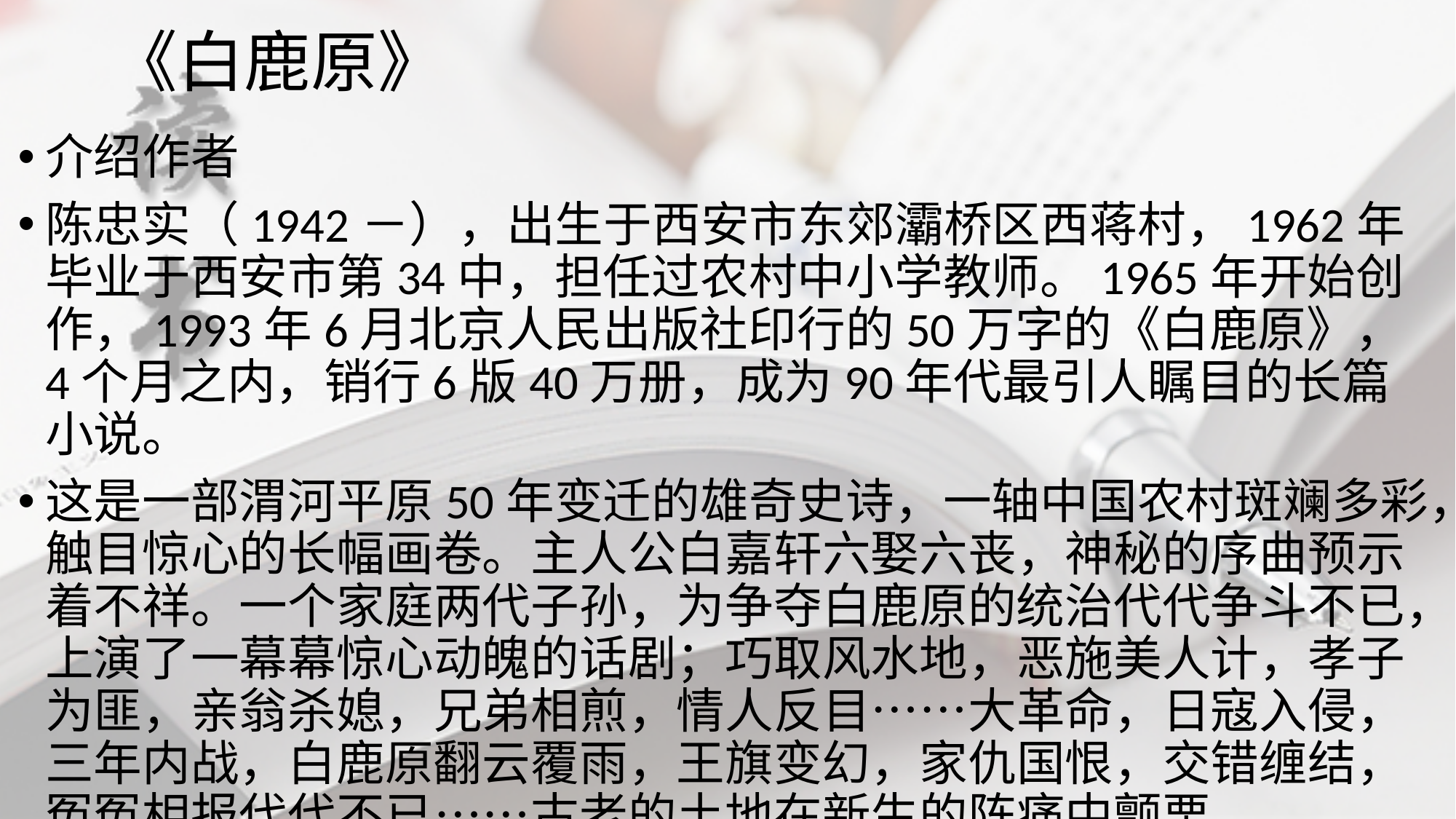

# 《白鹿原》
介绍作者
陈忠实（1942－），出生于西安市东郊灞桥区西蒋村，1962年毕业于西安市第34中，担任过农村中小学教师。1965年开始创作，1993年6月北京人民出版社印行的50万字的《白鹿原》，4个月之内，销行6版40万册，成为90年代最引人瞩目的长篇小说。
这是一部渭河平原50年变迁的雄奇史诗，一轴中国农村斑斓多彩，触目惊心的长幅画卷。主人公白嘉轩六娶六丧，神秘的序曲预示着不祥。一个家庭两代子孙，为争夺白鹿原的统治代代争斗不已，上演了一幕幕惊心动魄的话剧；巧取风水地，恶施美人计，孝子为匪，亲翁杀媳，兄弟相煎，情人反目……大革命，日寇入侵，三年内战，白鹿原翻云覆雨，王旗变幻，家仇国恨，交错缠结，冤冤相报代代不已……古老的土地在新生的阵痛中颤栗。